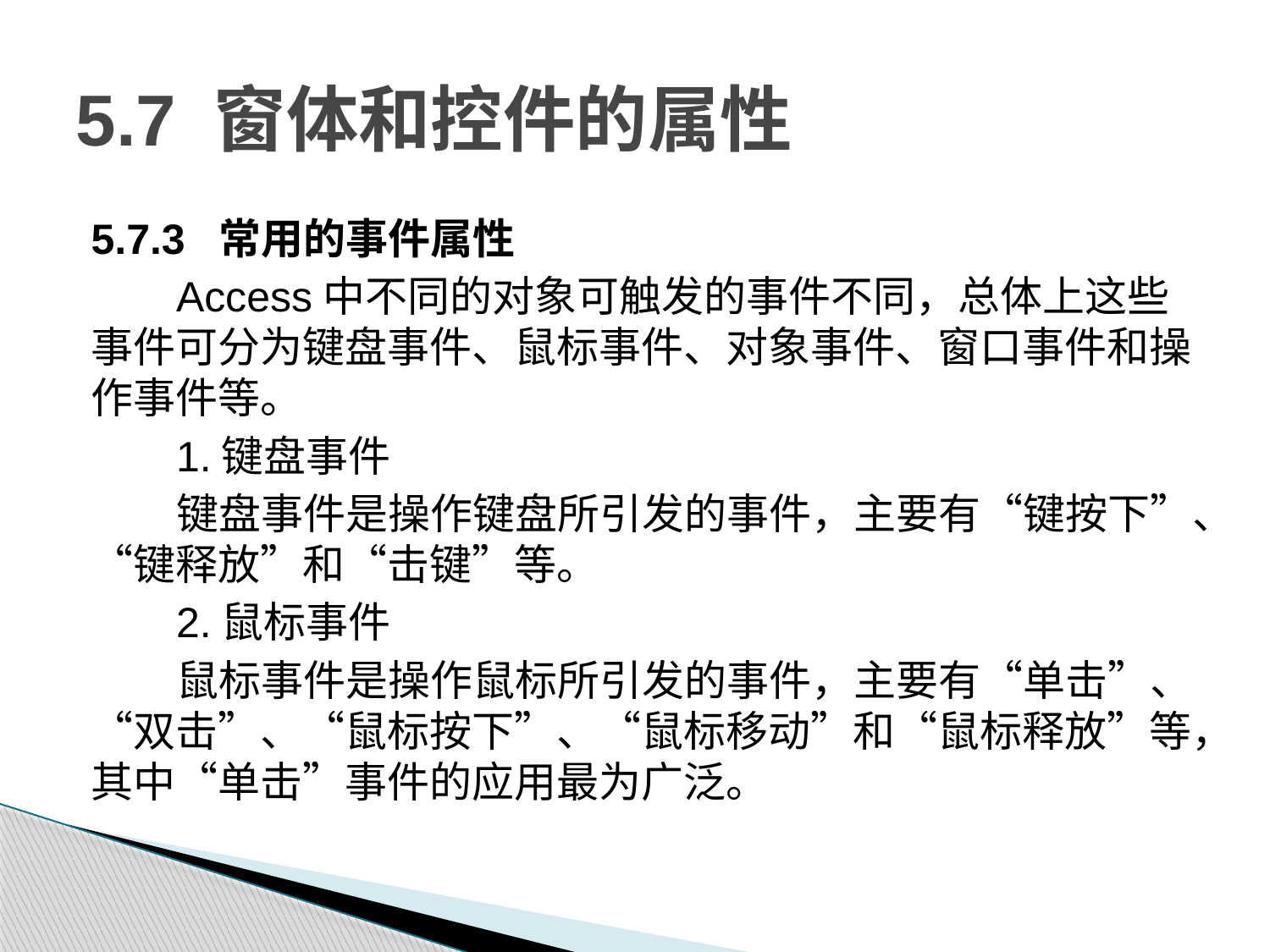

# 5.7 窗体和控件的属性
5.7.3  常用的事件属性
Access中不同的对象可触发的事件不同，总体上这些事件可分为键盘事件、鼠标事件、对象事件、窗口事件和操作事件等。
1.键盘事件
键盘事件是操作键盘所引发的事件，主要有“键按下”、“键释放”和“击键”等。
2.鼠标事件
鼠标事件是操作鼠标所引发的事件，主要有“单击”、“双击”、“鼠标按下”、“鼠标移动”和“鼠标释放”等，其中“单击”事件的应用最为广泛。